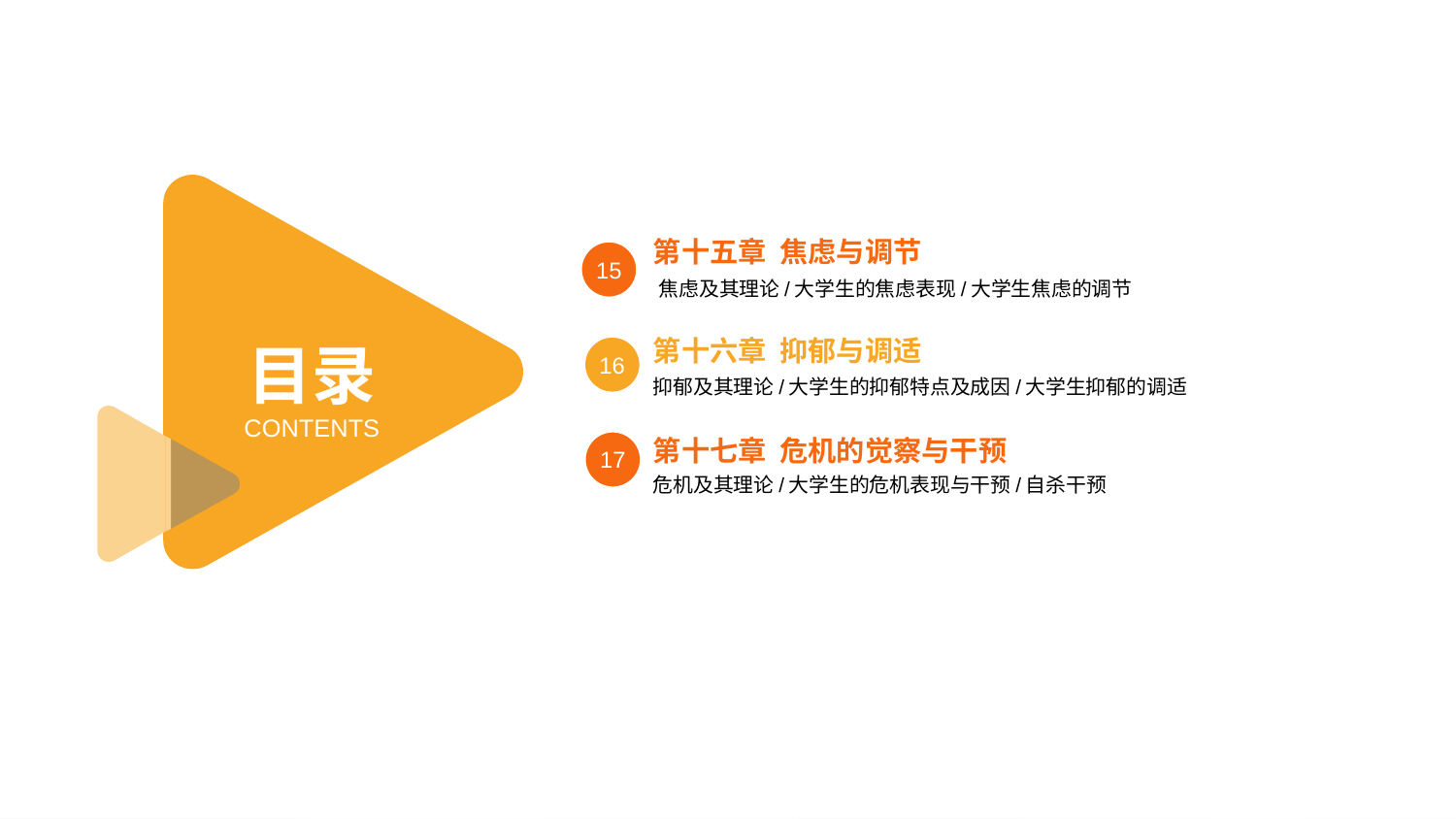

15
第十五章  焦虑与调节
焦虑及其理论/大学生的焦虑表现/大学生焦虑的调节
16
目录
CONTENTS
第十六章  抑郁与调适
抑郁及其理论/大学生的抑郁特点及成因/大学生抑郁的调适

17
第十七章  危机的觉察与干预
危机及其理论/大学生的危机表现与干预/自杀干预